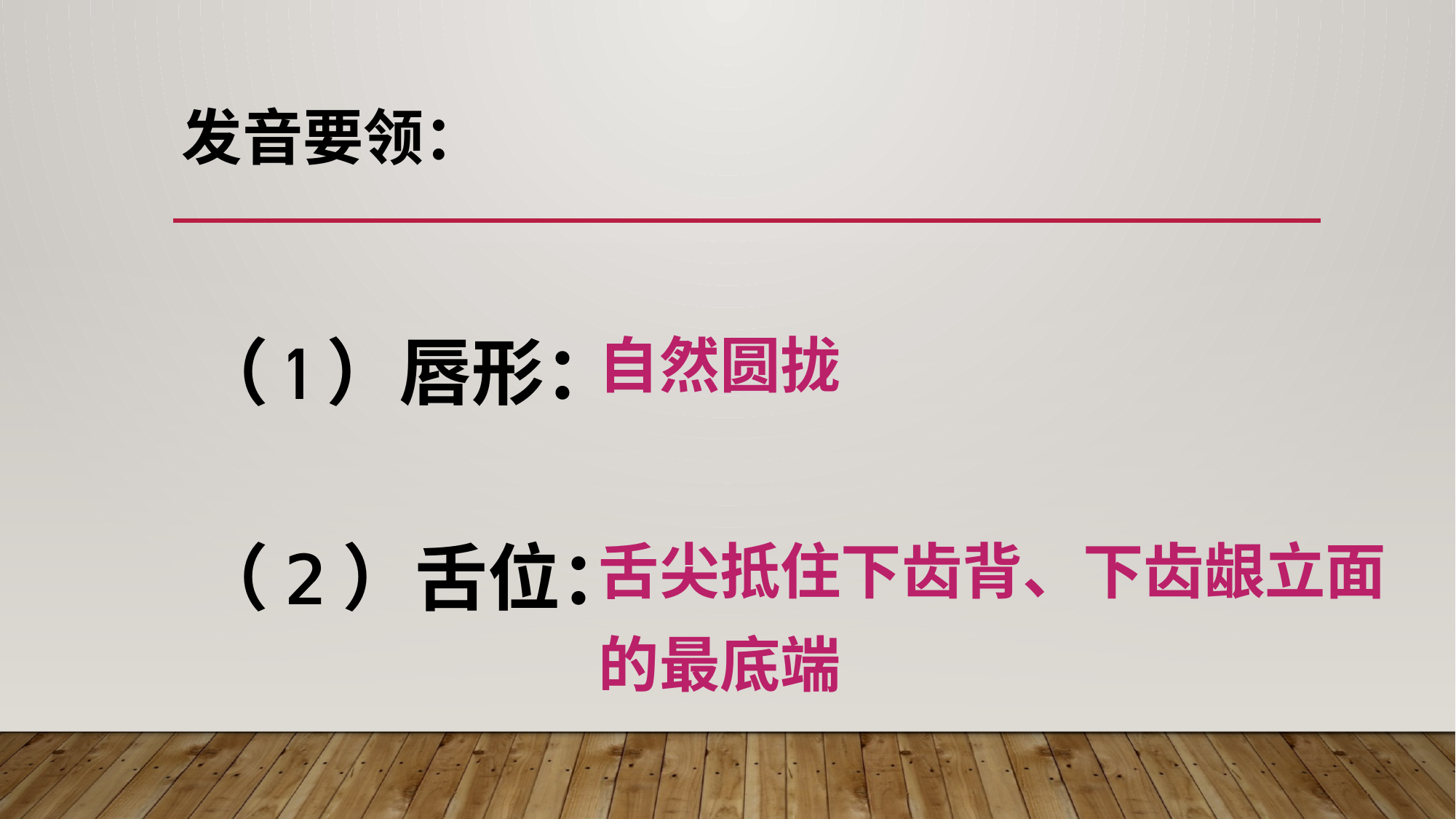

# 发音要领：
     （1）唇形：

     （2）舌位：
自然圆拢
舌尖抵住下齿背、下齿龈立面
的最底端